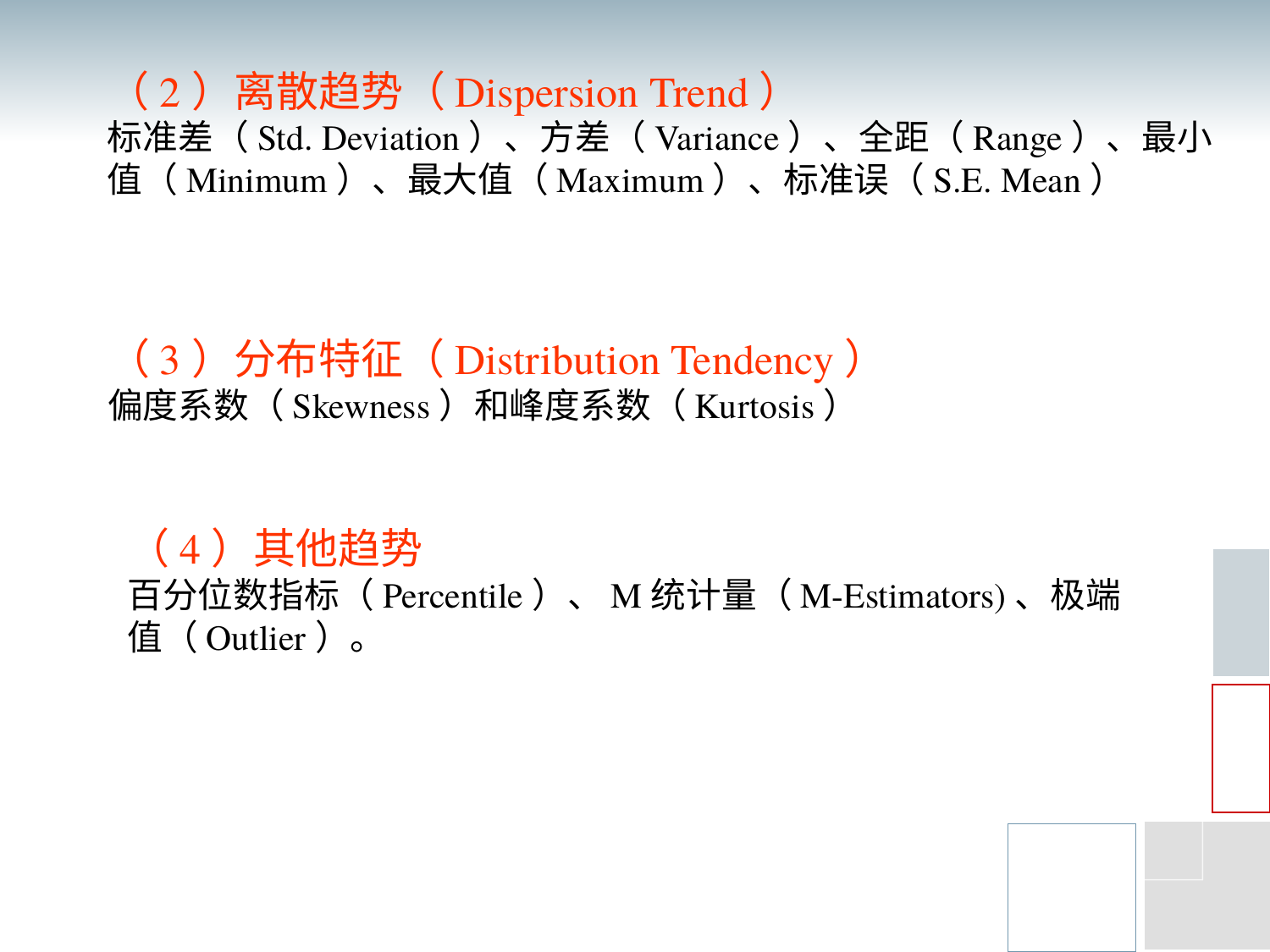

（2）离散趋势（Dispersion Trend）
标准差（Std. Deviation）、方差（Variance）、全距（Range）、最小值（Minimum）、最大值（Maximum）、标准误（S.E. Mean）
（3）分布特征（Distribution Tendency）
偏度系数（Skewness）和峰度系数（Kurtosis）
（4）其他趋势
百分位数指标（Percentile）、M统计量（M-Estimators)、极端值（Outlier）。